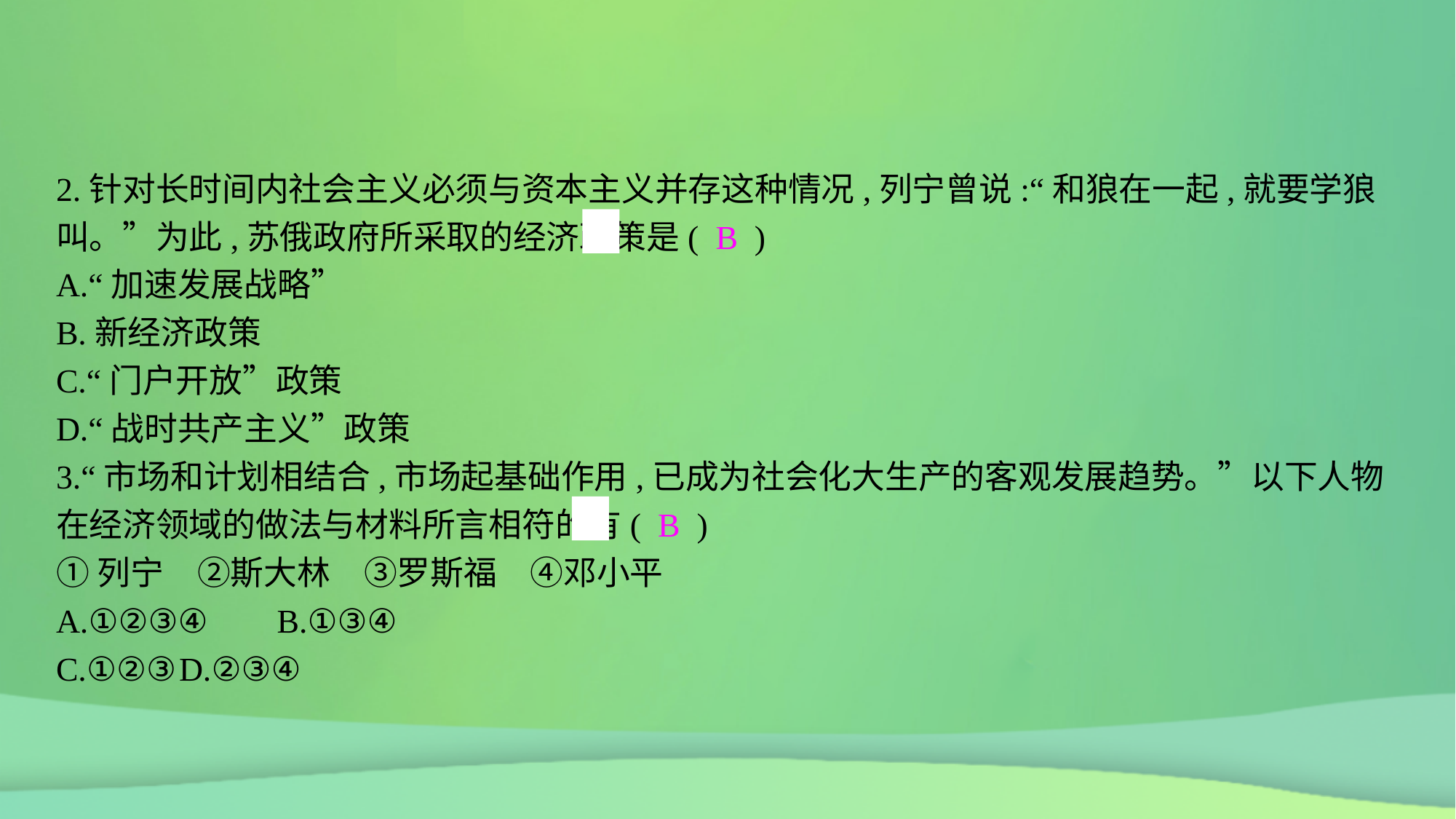

2.针对长时间内社会主义必须与资本主义并存这种情况,列宁曾说:“和狼在一起,就要学狼叫。”为此,苏俄政府所采取的经济政策是(  B  )
A.“加速发展战略”
B.新经济政策
C.“门户开放”政策
D.“战时共产主义”政策
3.“市场和计划相结合,市场起基础作用,已成为社会化大生产的客观发展趋势。”以下人物在经济领域的做法与材料所言相符的有(  B  )
①列宁　②斯大林　③罗斯福　④邓小平
A.①②③④	B.①③④
C.①②③	D.②③④